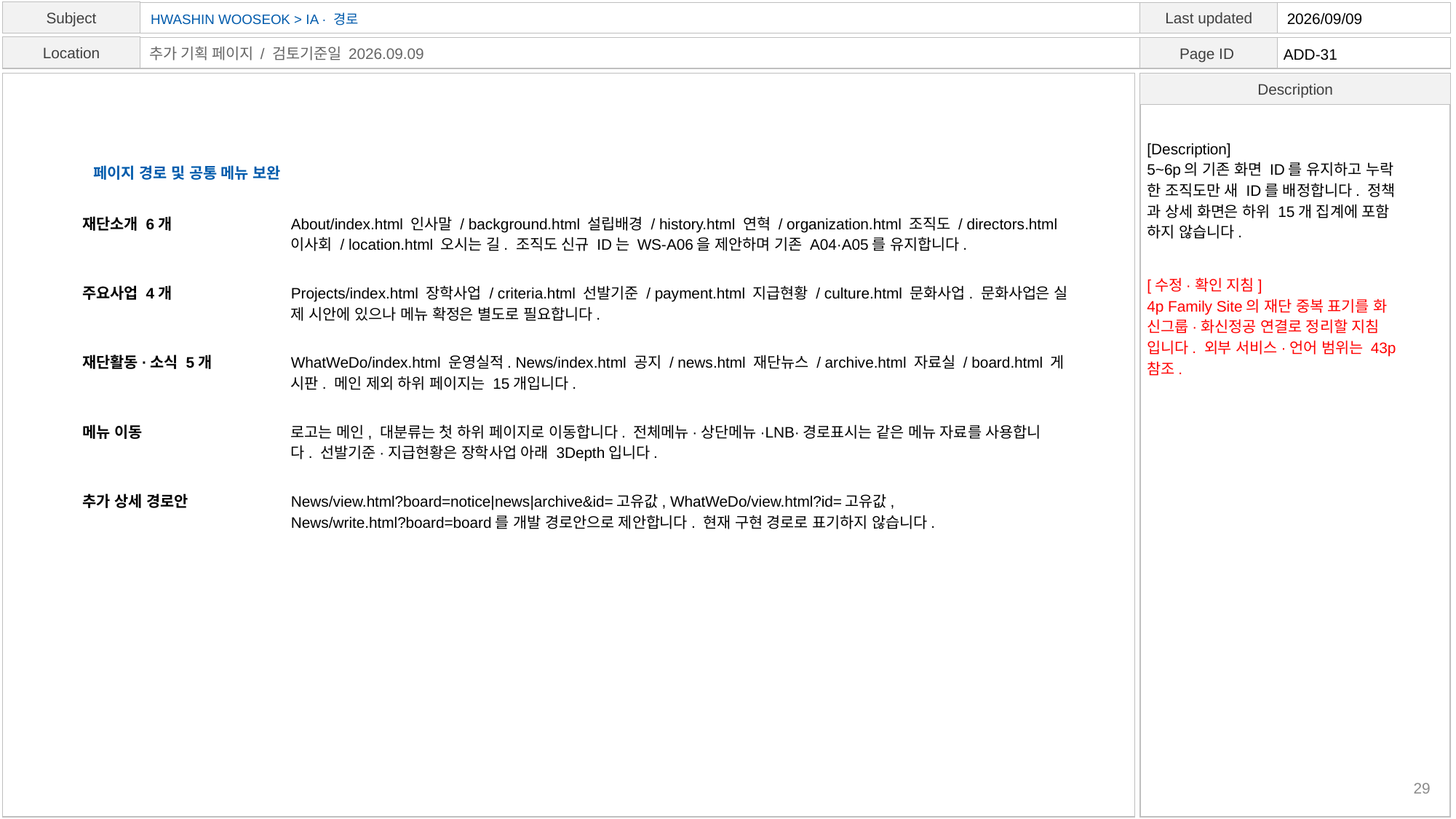

HWASHIN WOOSEOK > IA · 경로
2026/09/09
ADD-31
추가 기획 페이지 / 검토기준일 2026.09.09
[Description]
5~6p의 기존 화면 ID를 유지하고 누락
한 조직도만 새 ID를 배정합니다. 정책
과 상세 화면은 하위 15개 집계에 포함
하지 않습니다.
페이지 경로 및 공통 메뉴 보완
재단소개 6개
About/index.html 인사말 / background.html 설립배경 / history.html 연혁 / organization.html 조직도 / directors.html
이사회 / location.html 오시는 길. 조직도 신규 ID는 WS-A06을 제안하며 기존 A04·A05를 유지합니다.
[수정·확인 지침]
4p Family Site의 재단 중복 표기를 화
신그룹·화신정공 연결로 정리할 지침
입니다. 외부 서비스·언어 범위는 43p
참조.
주요사업 4개
Projects/index.html 장학사업 / criteria.html 선발기준 / payment.html 지급현황 / culture.html 문화사업. 문화사업은 실
제 시안에 있으나 메뉴 확정은 별도로 필요합니다.
재단활동·소식 5개
WhatWeDo/index.html 운영실적. News/index.html 공지 / news.html 재단뉴스 / archive.html 자료실 / board.html 게
시판. 메인 제외 하위 페이지는 15개입니다.
메뉴 이동
로고는 메인, 대분류는 첫 하위 페이지로 이동합니다. 전체메뉴·상단메뉴·LNB·경로표시는 같은 메뉴 자료를 사용합니
다. 선발기준·지급현황은 장학사업 아래 3Depth입니다.
추가 상세 경로안
News/view.html?board=notice|news|archive&id=고유값, WhatWeDo/view.html?id=고유값,
News/write.html?board=board를 개발 경로안으로 제안합니다. 현재 구현 경로로 표기하지 않습니다.
29